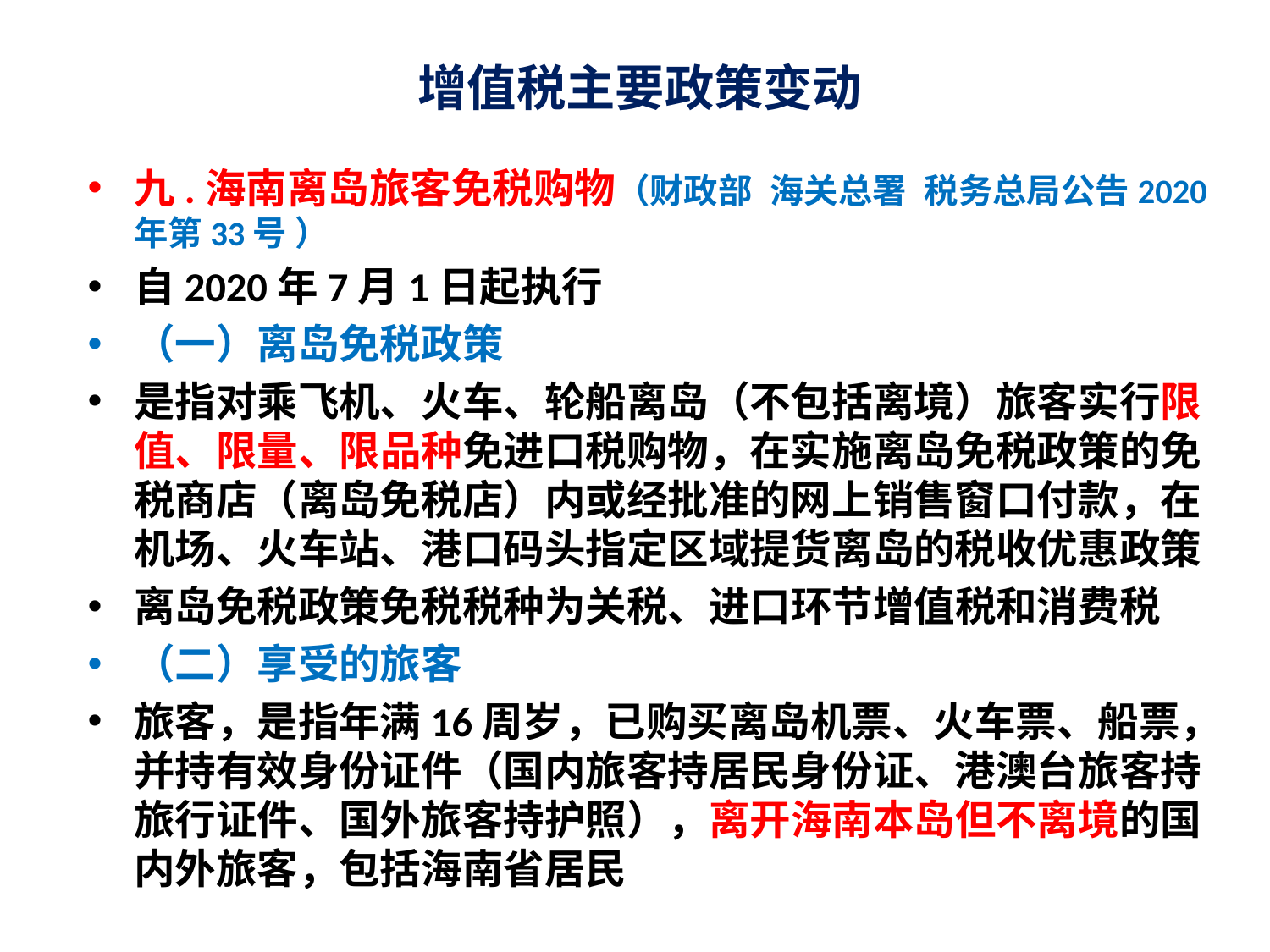

# 增值税主要政策变动
九.海南离岛旅客免税购物（财政部 海关总署 税务总局公告2020年第33号 ）
自2020年7月1日起执行
（一）离岛免税政策
是指对乘飞机、火车、轮船离岛（不包括离境）旅客实行限值、限量、限品种免进口税购物，在实施离岛免税政策的免税商店（离岛免税店）内或经批准的网上销售窗口付款，在机场、火车站、港口码头指定区域提货离岛的税收优惠政策
离岛免税政策免税税种为关税、进口环节增值税和消费税
（二）享受的旅客
旅客，是指年满16周岁，已购买离岛机票、火车票、船票，并持有效身份证件（国内旅客持居民身份证、港澳台旅客持旅行证件、国外旅客持护照），离开海南本岛但不离境的国内外旅客，包括海南省居民